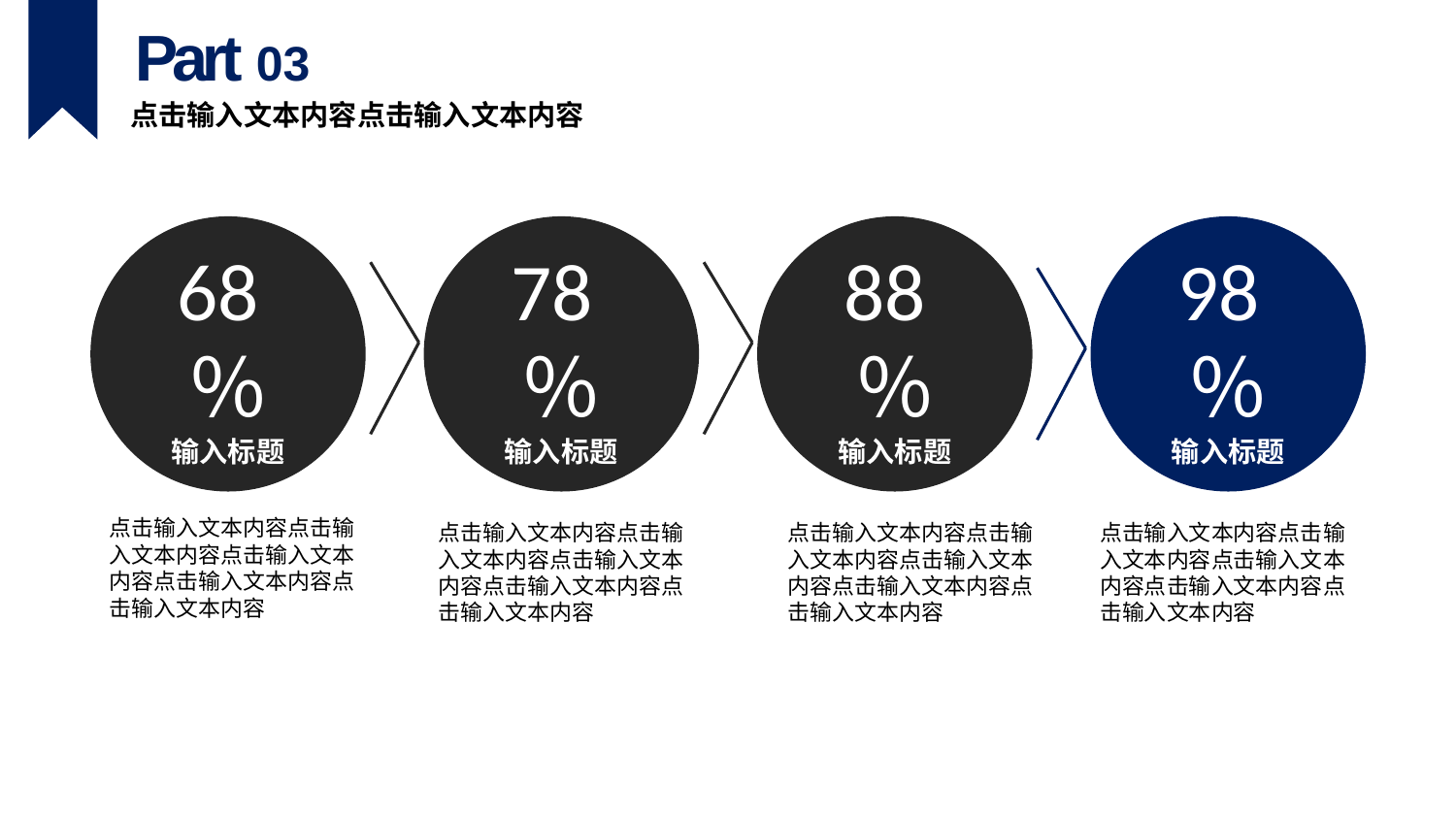

Part 03
点击输入文本内容点击输入文本内容
68％
输入标题
78％
输入标题
88％
输入标题
98％
输入标题
点击输入文本内容点击输入文本内容点击输入文本内容点击输入文本内容点击输入文本内容
点击输入文本内容点击输入文本内容点击输入文本内容点击输入文本内容点击输入文本内容
点击输入文本内容点击输入文本内容点击输入文本内容点击输入文本内容点击输入文本内容
点击输入文本内容点击输入文本内容点击输入文本内容点击输入文本内容点击输入文本内容